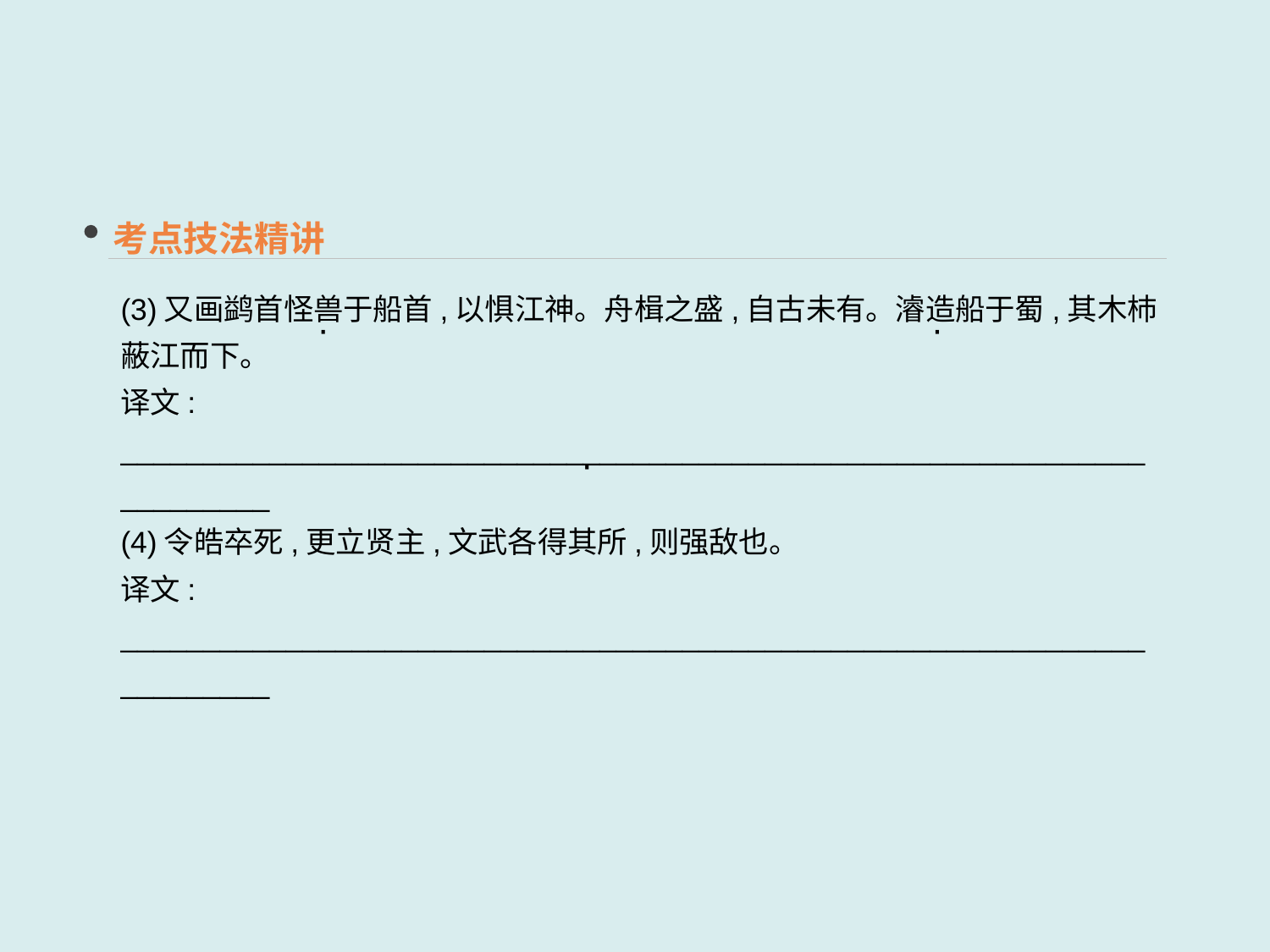

考点技法精讲

(3)又画鹢首怪兽于船首,以惧江神。舟楫之盛,自古未有。濬造船于蜀,其木杮蔽江而下。
译文: _______________________________________________________________________
(4)令皓卒死,更立贤主,文武各得其所,则强敌也。
译文: _______________________________________________________________________

·
·
·